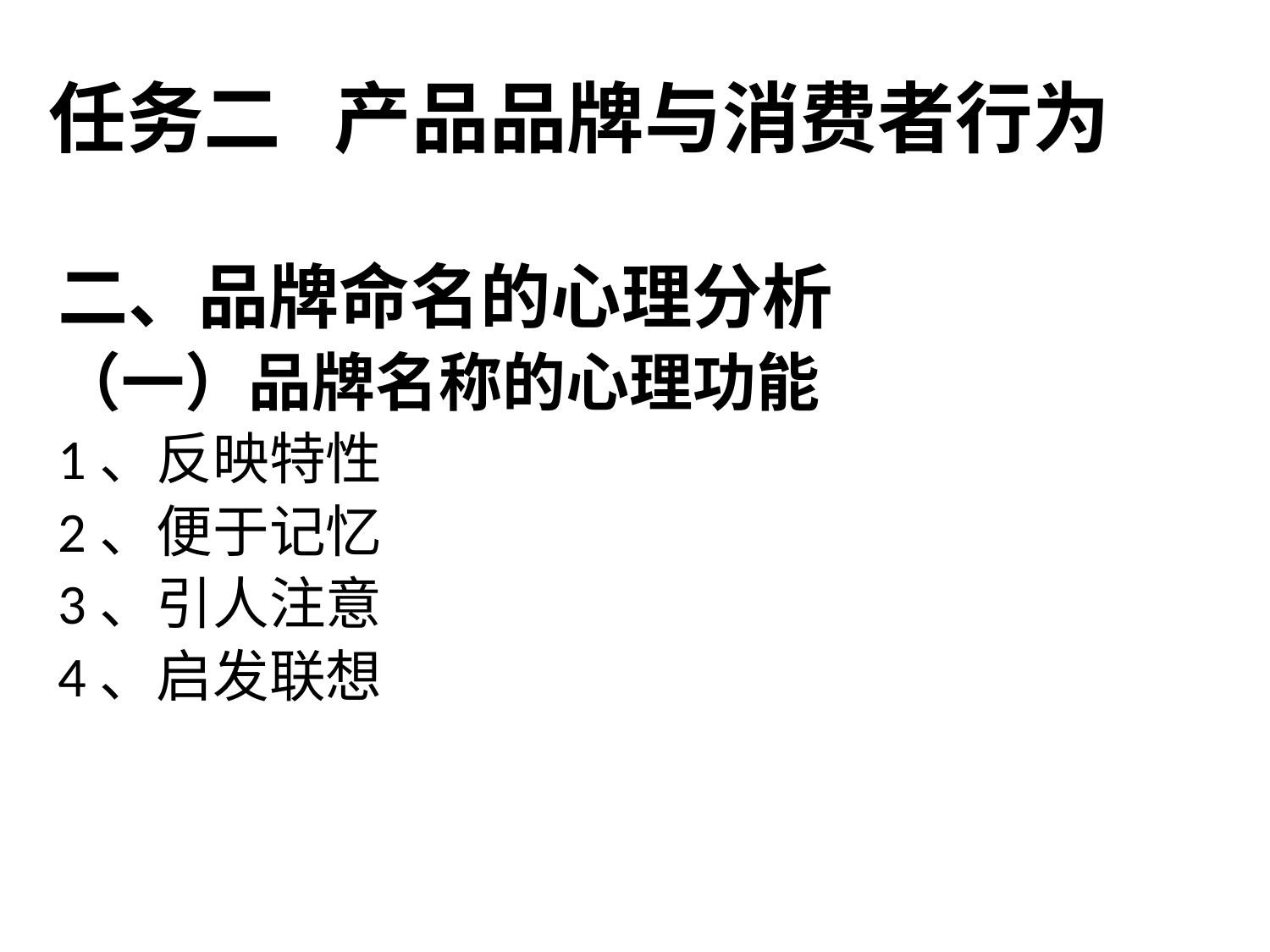

任务二   产品品牌与消费者行为
二、品牌命名的心理分析
（一）品牌名称的心理功能
1、反映特性
2、便于记忆
3、引人注意
4、启发联想